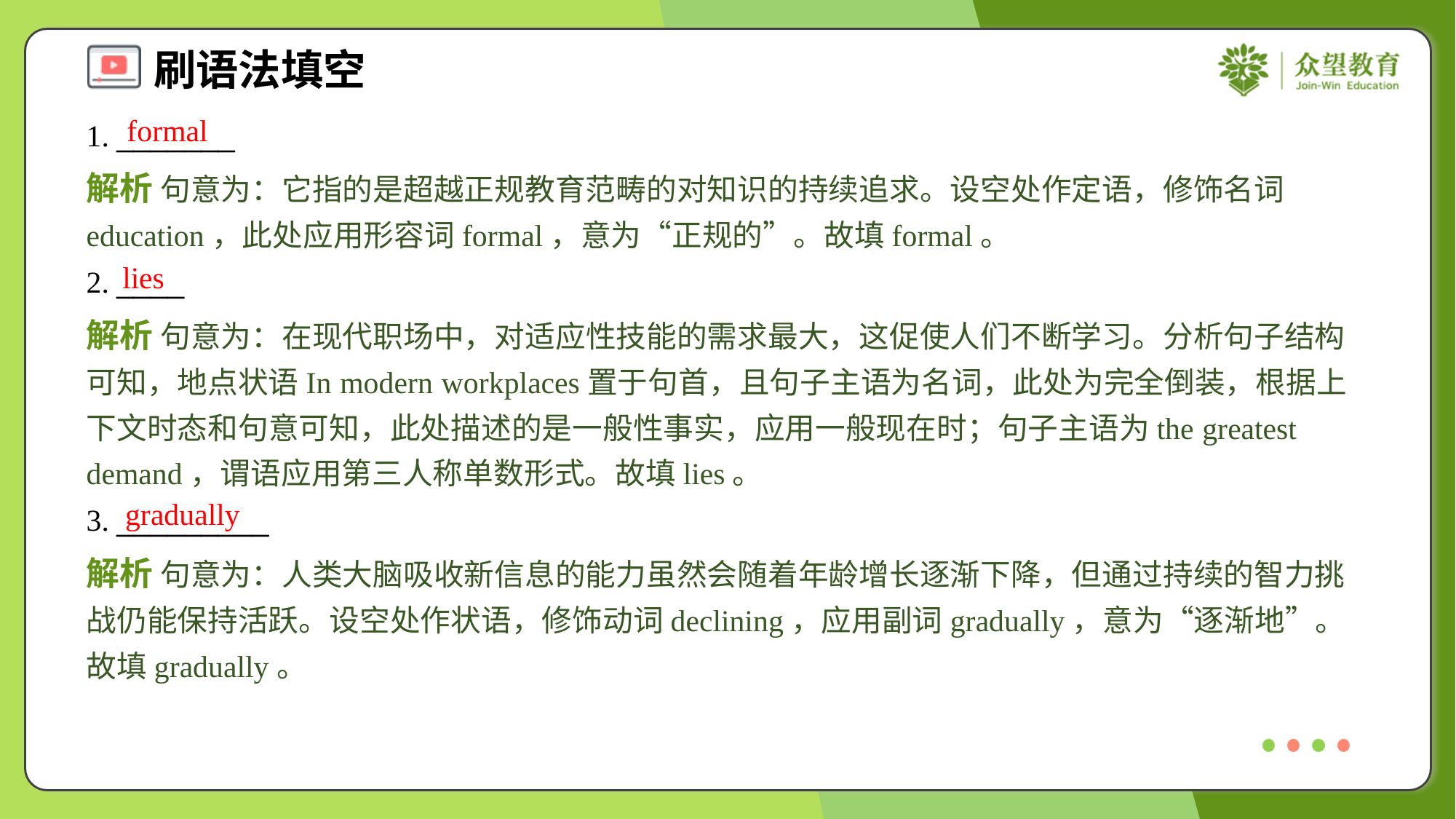

formal
1. _______
解析 句意为：它指的是超越正规教育范畴的对知识的持续追求。设空处作定语，修饰名词education，此处应用形容词formal，意为“正规的”。故填formal。
lies
2. ____
解析 句意为：在现代职场中，对适应性技能的需求最大，这促使人们不断学习。分析句子结构可知，地点状语In modern workplaces置于句首，且句子主语为名词，此处为完全倒装，根据上下文时态和句意可知，此处描述的是一般性事实，应用一般现在时；句子主语为the greatest demand，谓语应用第三人称单数形式。故填lies。
gradually
3. _________
解析 句意为：人类大脑吸收新信息的能力虽然会随着年龄增长逐渐下降，但通过持续的智力挑战仍能保持活跃。设空处作状语，修饰动词declining，应用副词gradually，意为“逐渐地”。故填gradually。